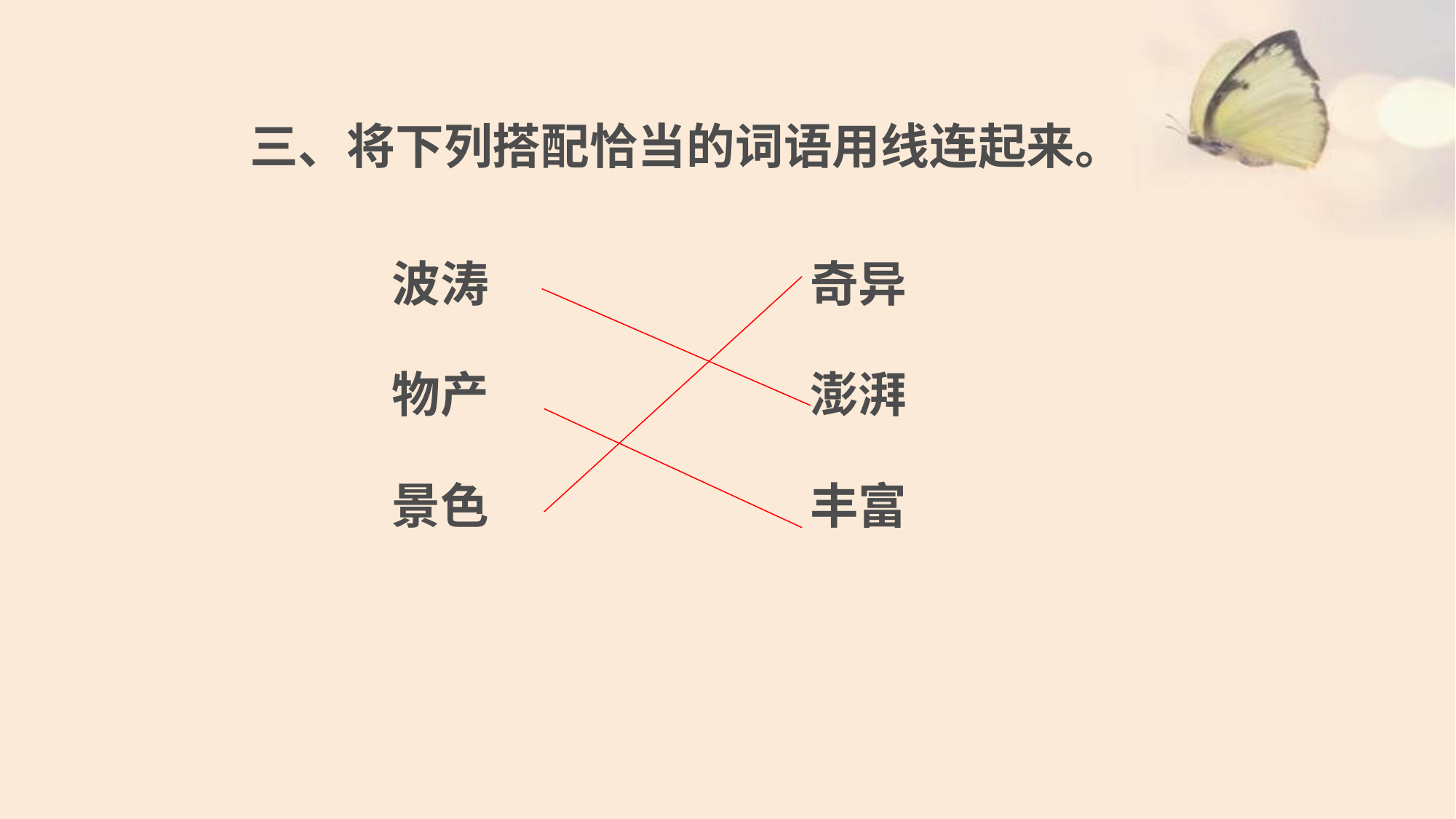

三、将下列搭配恰当的词语用线连起来。
波涛
奇异
物产
澎湃
景色
丰富